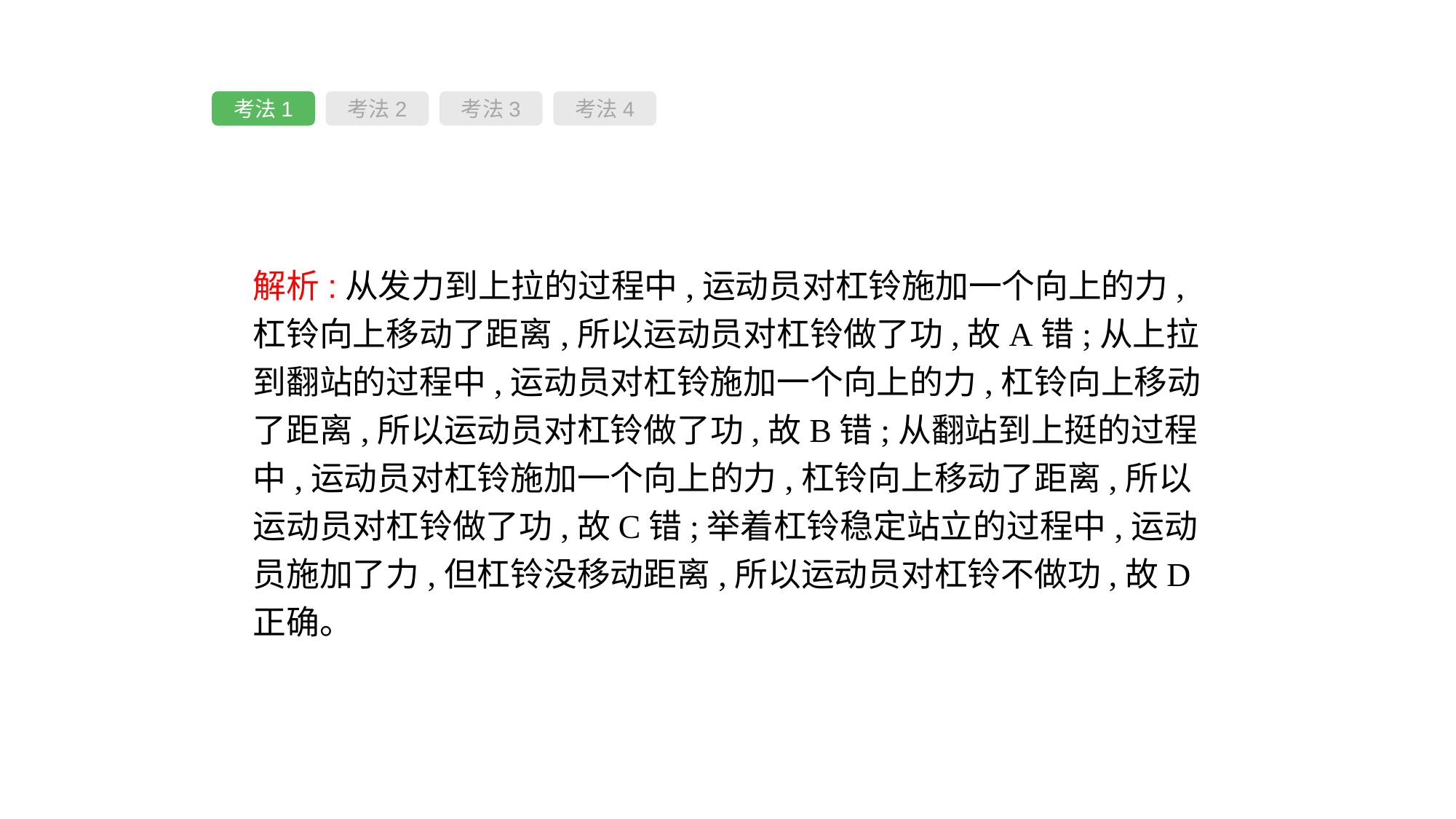

考法1
考法2
考法3
考法4
解析:从发力到上拉的过程中,运动员对杠铃施加一个向上的力,杠铃向上移动了距离,所以运动员对杠铃做了功,故A错;从上拉到翻站的过程中,运动员对杠铃施加一个向上的力,杠铃向上移动了距离,所以运动员对杠铃做了功,故B错;从翻站到上挺的过程中,运动员对杠铃施加一个向上的力,杠铃向上移动了距离,所以运动员对杠铃做了功,故C错;举着杠铃稳定站立的过程中,运动员施加了力,但杠铃没移动距离,所以运动员对杠铃不做功,故D正确。